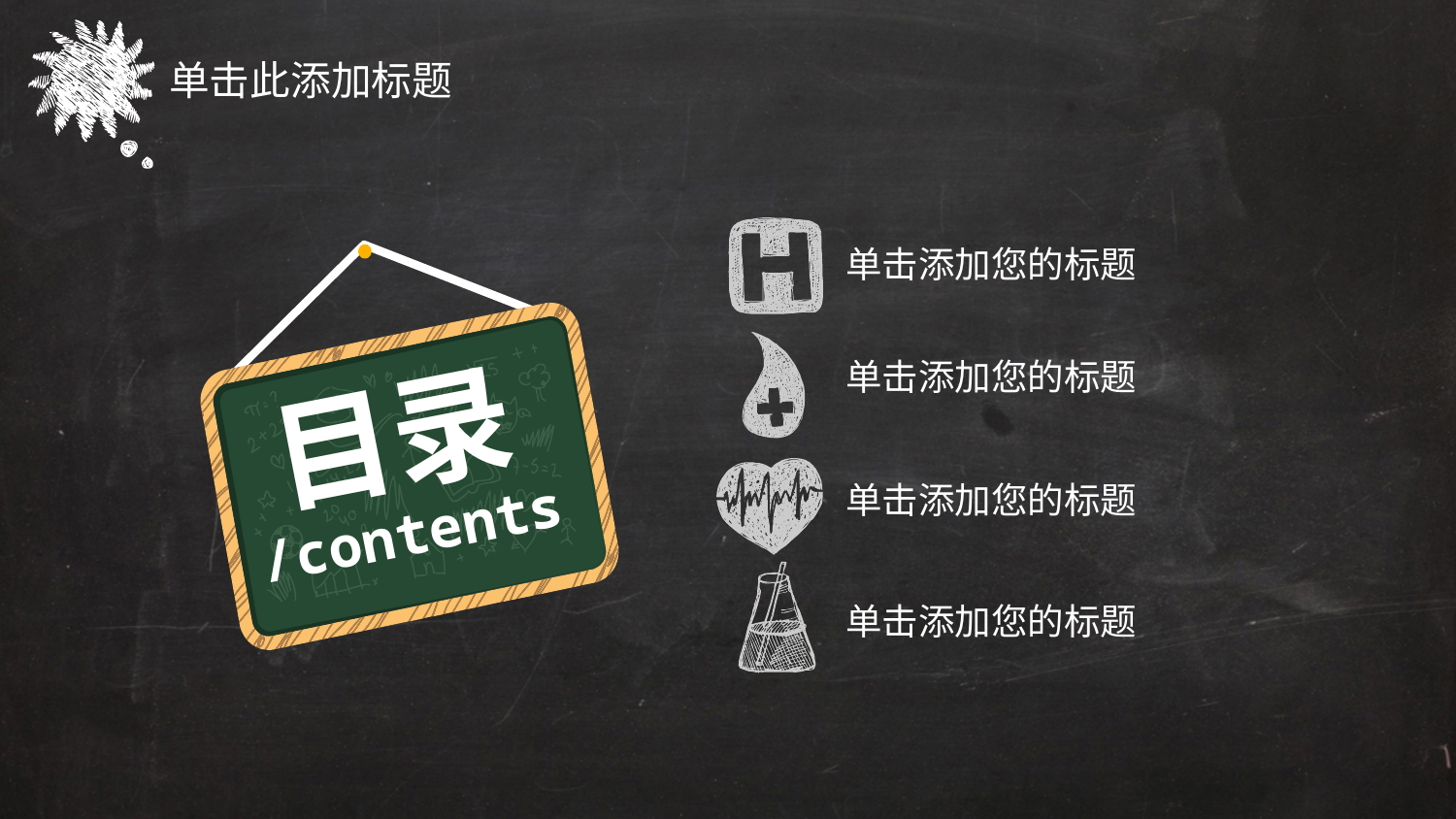

单击此添加标题

单击添加您的标题

单击添加您的标题
目录
/contents

单击添加您的标题

单击添加您的标题